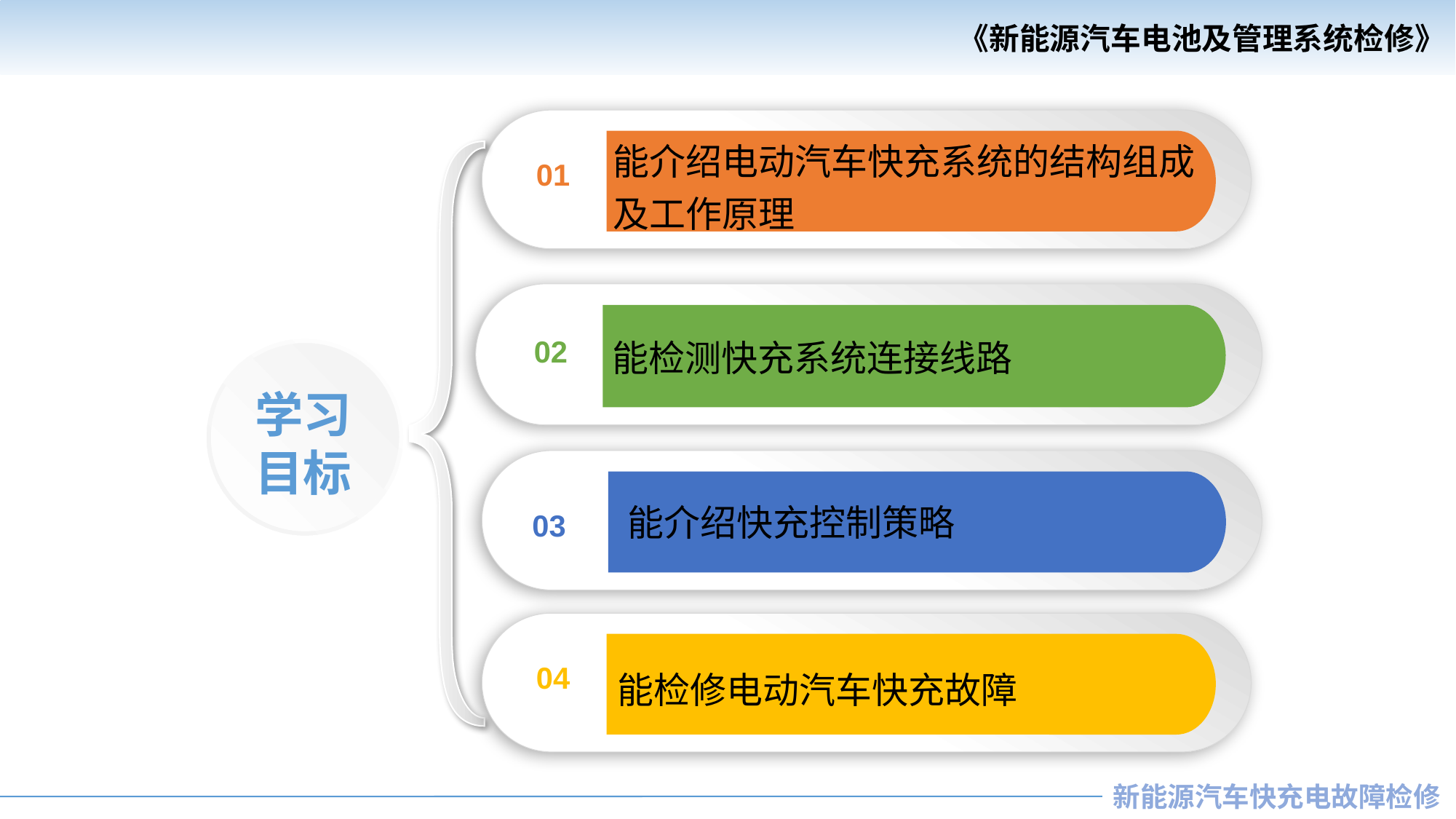

01
能介绍电动汽车快充系统的结构组成及工作原理

02
能检测快充系统连接线路

学习
目标

03
 能介绍快充控制策略

04
能检修电动汽车快充故障